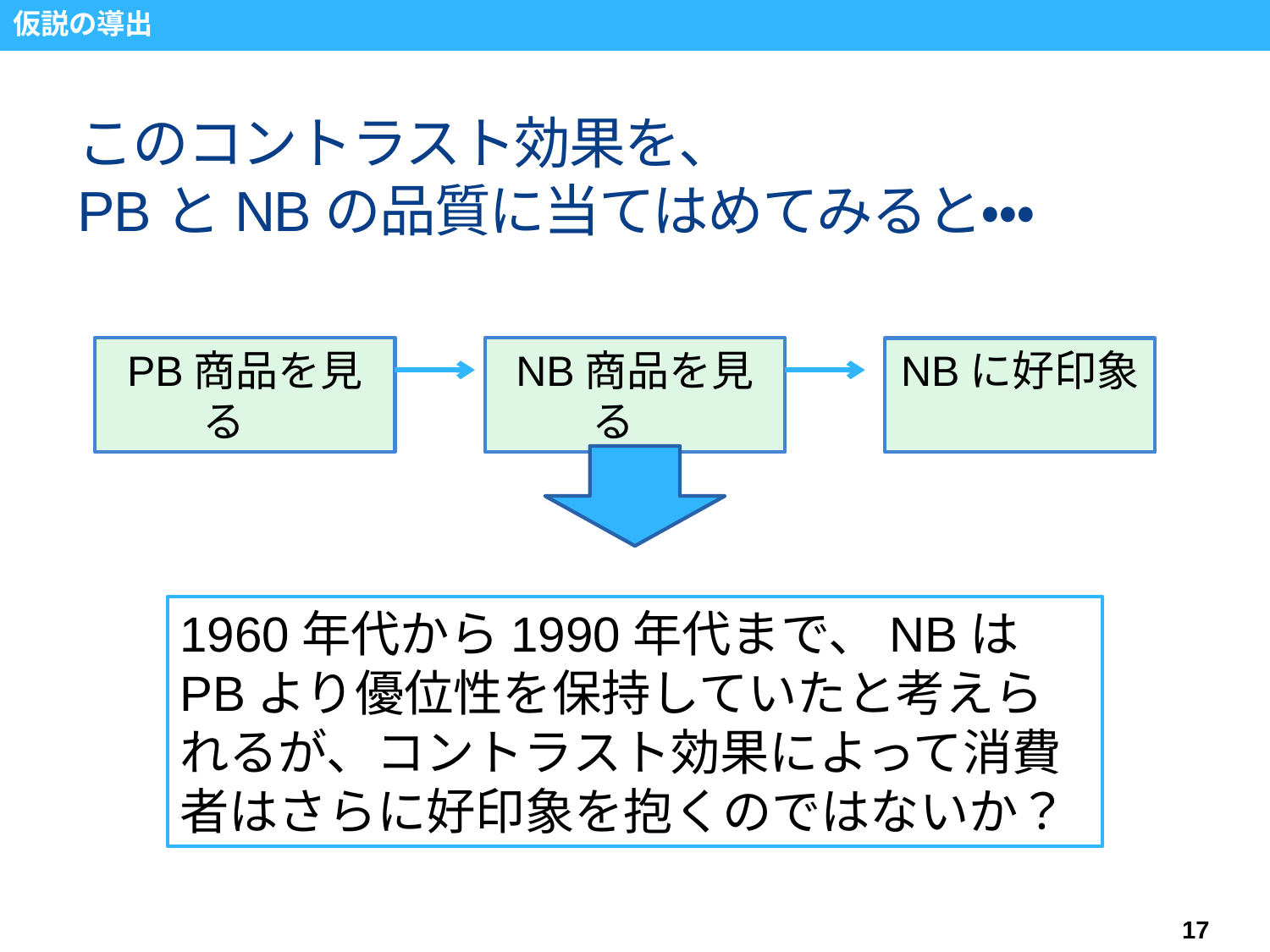

仮説の導出
# このコントラスト効果を、 PBとNBの品質に当てはめてみると・・・
NB商品を見る
PB商品を見る
NBに好印象

1960年代から1990年代まで、NBはPBより優位性を保持していたと考えられるが、コントラスト効果によって消費者はさらに好印象を抱くのではないか？
17